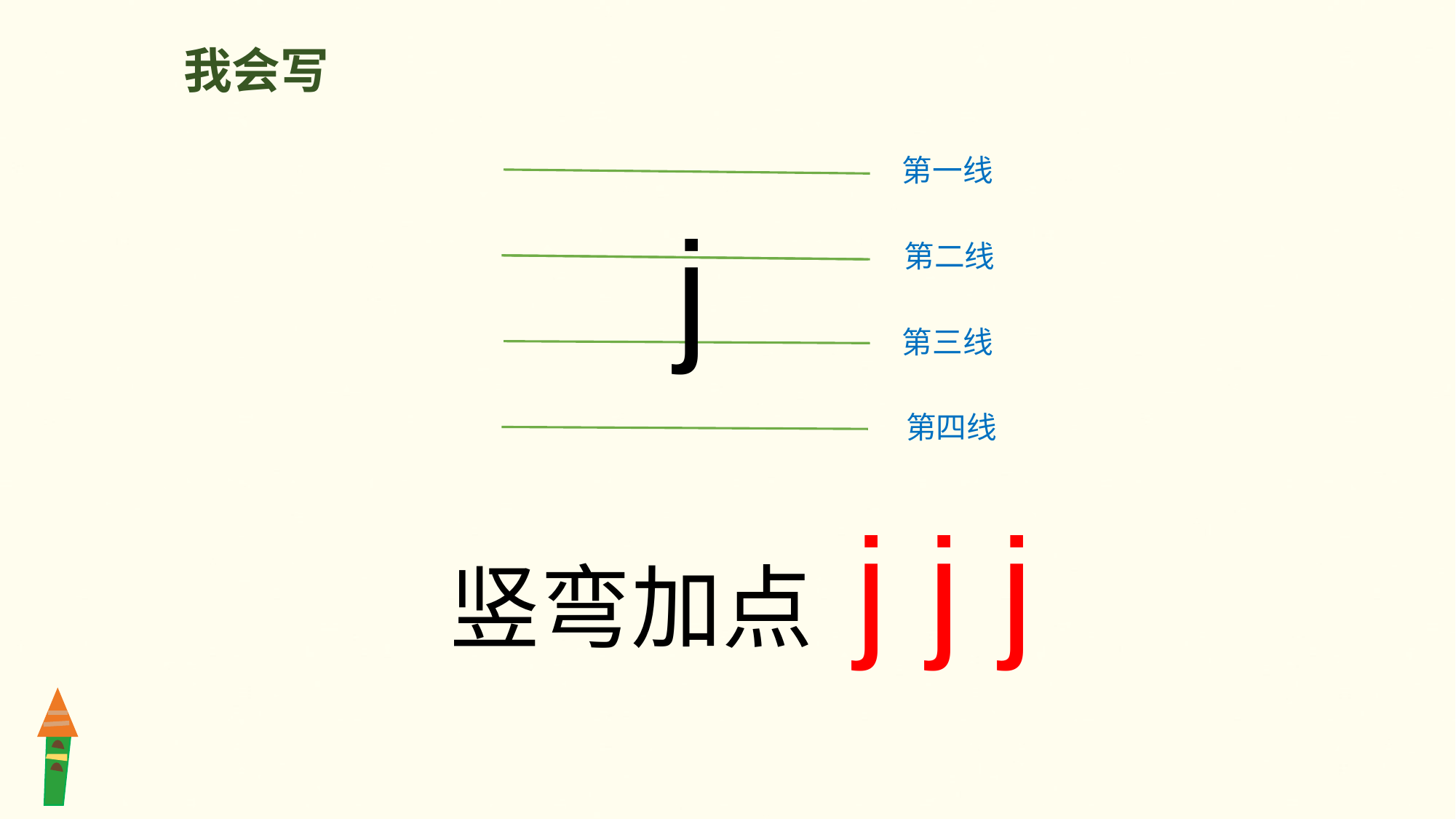

我会写
第一线

    j
第二线
第三线

第四线
竖弯加点 j j j